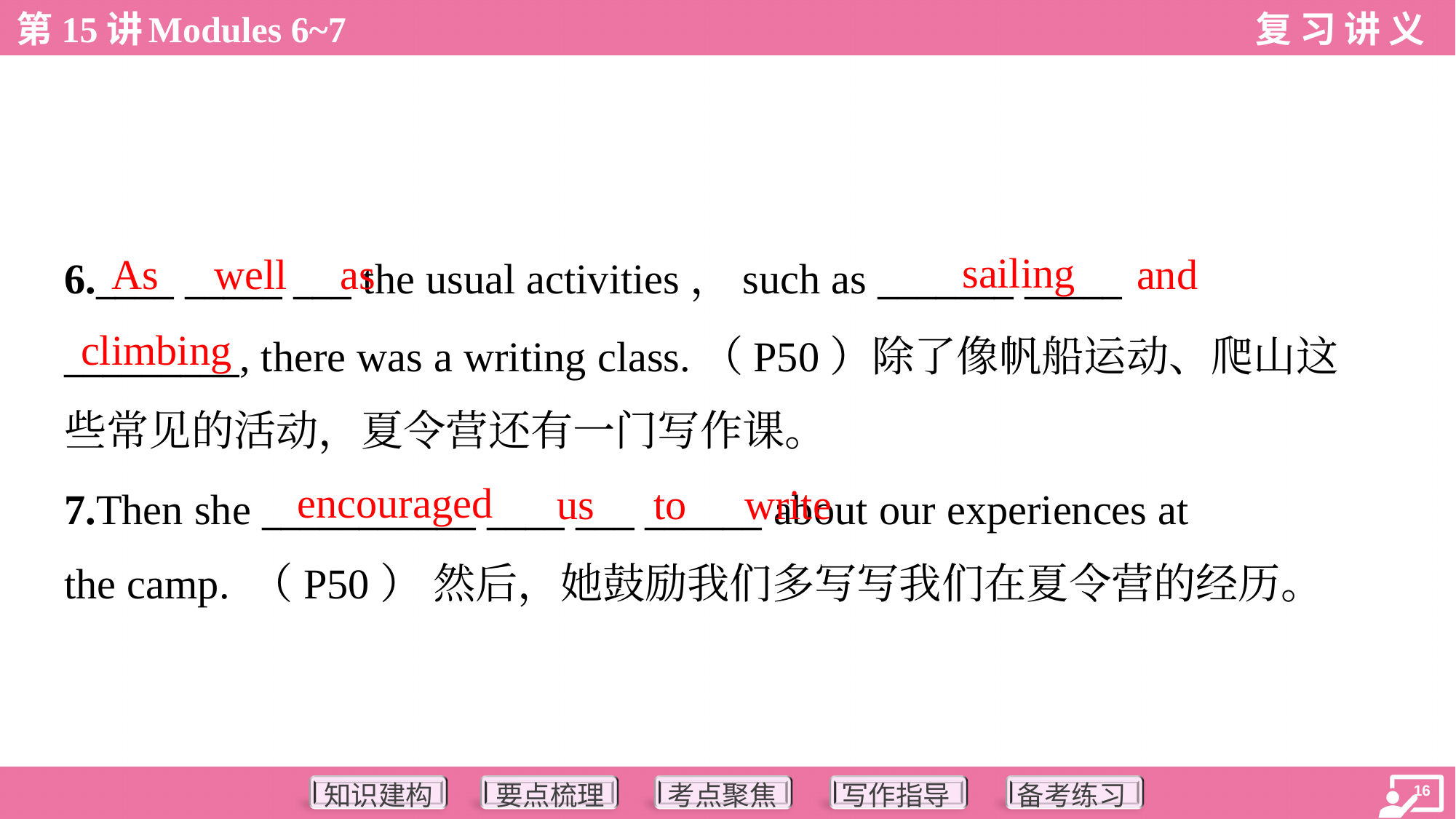

sailing
As
well
as
and
6.____ _____ ___ the usual activities，such as _______ _____
_________, there was a writing class.（P50）除了像帆船运动、爬山这
些常见的活动，夏令营还有一门写作课。
climbing
encouraged
us
to
write
7.Then she ___________ ____ ___ ______ about our experiences at
the camp. （P50） 然后，她鼓励我们多写写我们在夏令营的经历。